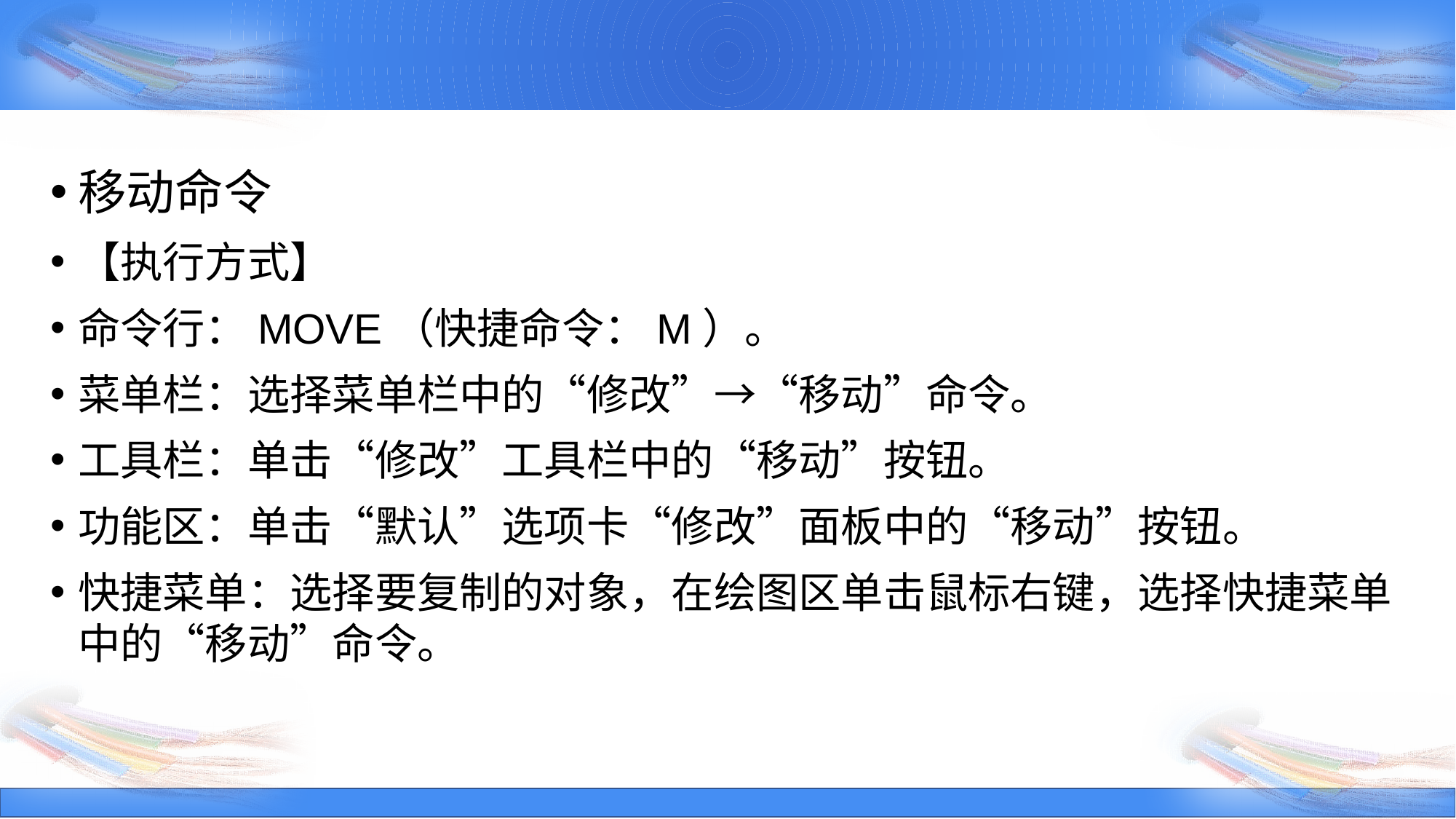

#
移动命令
【执行方式】
命令行：MOVE（快捷命令：M）。
菜单栏：选择菜单栏中的“修改”→“移动”命令。
工具栏：单击“修改”工具栏中的“移动”按钮。
功能区：单击“默认”选项卡“修改”面板中的“移动”按钮。
快捷菜单：选择要复制的对象，在绘图区单击鼠标右键，选择快捷菜单中的“移动”命令。